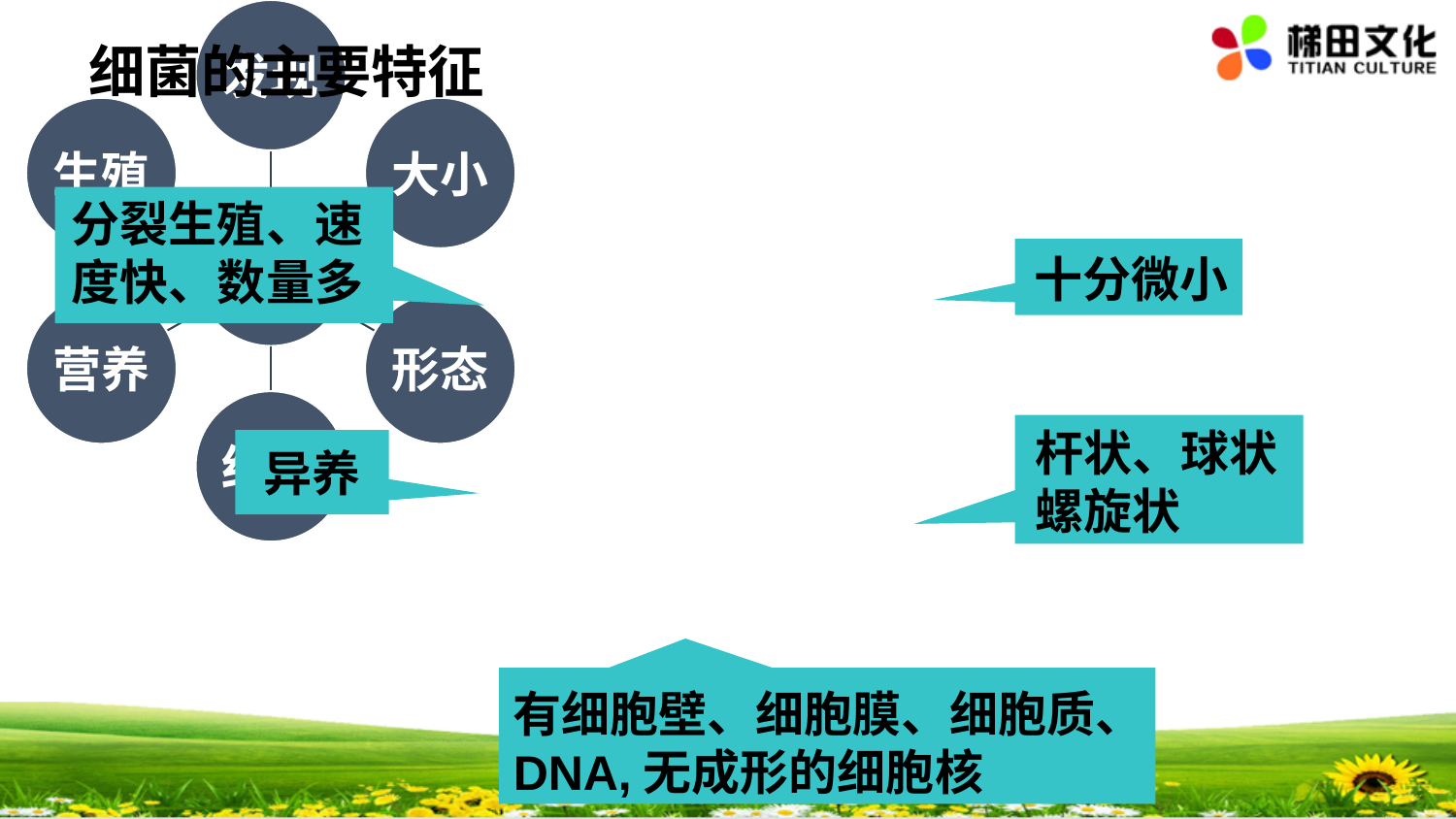

细菌的主要特征
#
细菌

发现

大小

形态

结构

营养

生殖

分裂生殖、速度快、数量多

十分微小

杆状、球状
螺旋状

异养

有细胞壁、细胞膜、细胞质、
DNA,无成形的细胞核